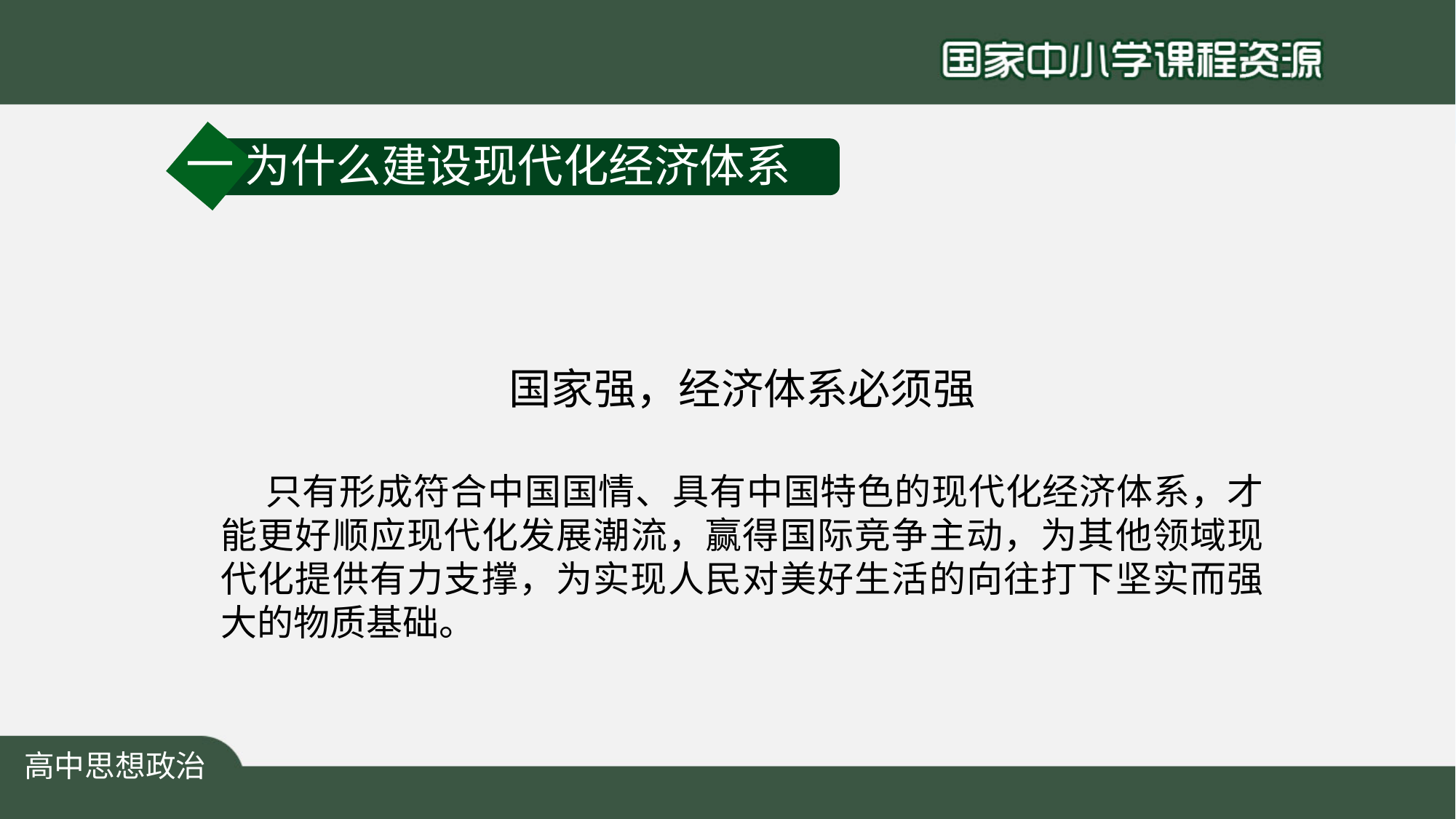

一 为什么建设现代化经济体系

国家强，经济体系必须强

    只有形成符合中国国情、具有中国特色的现代化经济体系，才能更好顺应现代化发展潮流，赢得国际竞争主动，为其他领域现代化提供有力支撑，为实现人民对美好生活的向往打下坚实而强大的物质基础。